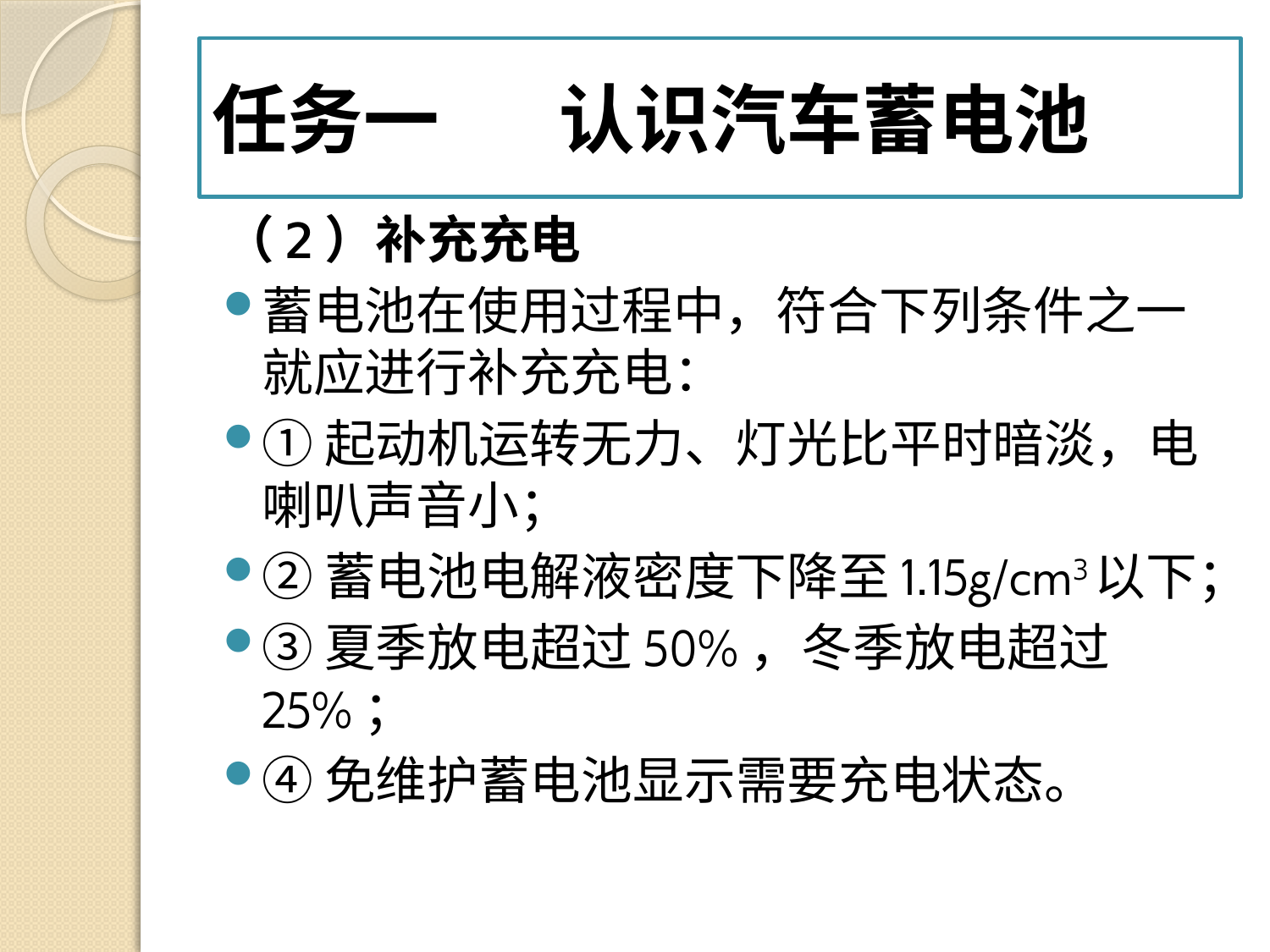

# 任务一       认识汽车蓄电池
（2）补充充电
蓄电池在使用过程中，符合下列条件之一就应进行补充充电：
①起动机运转无力、灯光比平时暗淡，电喇叭声音小；
②蓄电池电解液密度下降至1.15g/cm3以下；
③夏季放电超过50%，冬季放电超过25%；
④免维护蓄电池显示需要充电状态。